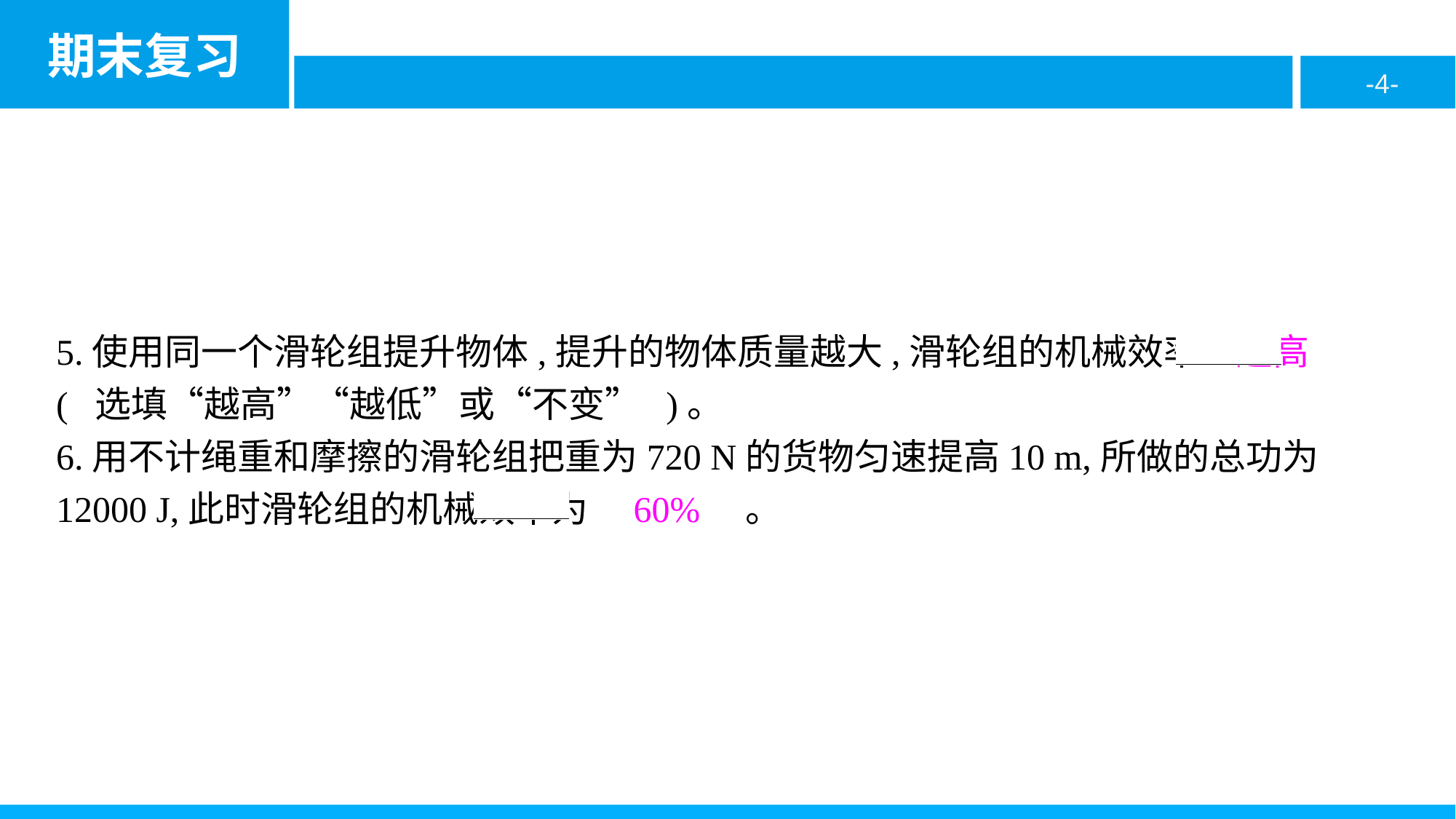

5.使用同一个滑轮组提升物体,提升的物体质量越大,滑轮组的机械效率　越高　(  选填“越高”“越低”或“不变”  )。
6.用不计绳重和摩擦的滑轮组把重为720 N的货物匀速提高10 m,所做的总功为12000 J,此时滑轮组的机械效率为　60%　。